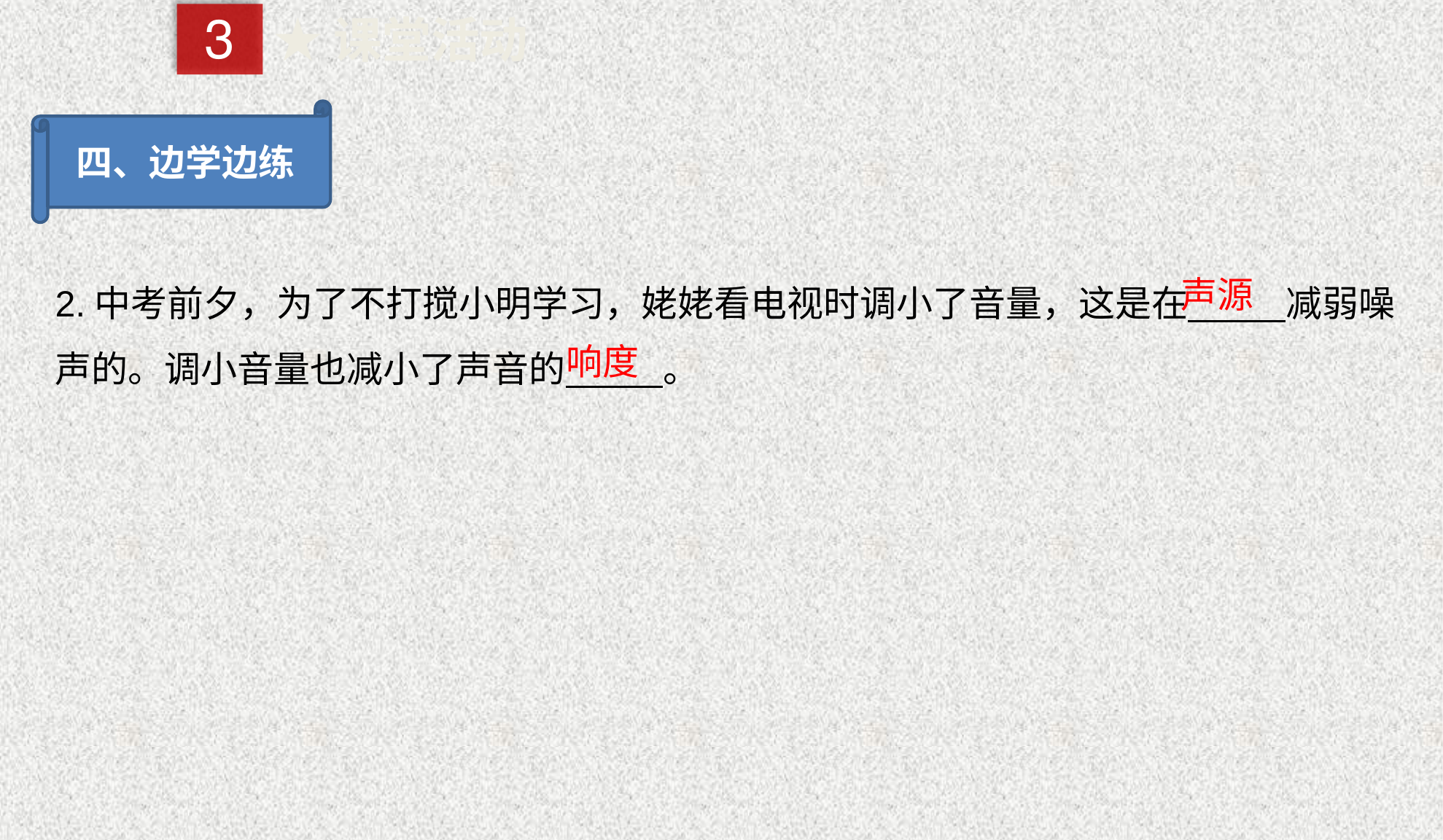

3
★课堂活动
四、边学边练
2.中考前夕，为了不打搅小明学习，姥姥看电视时调小了音量，这是在　   　减弱噪声的。调小音量也减小了声音的　   　。
声源
响度